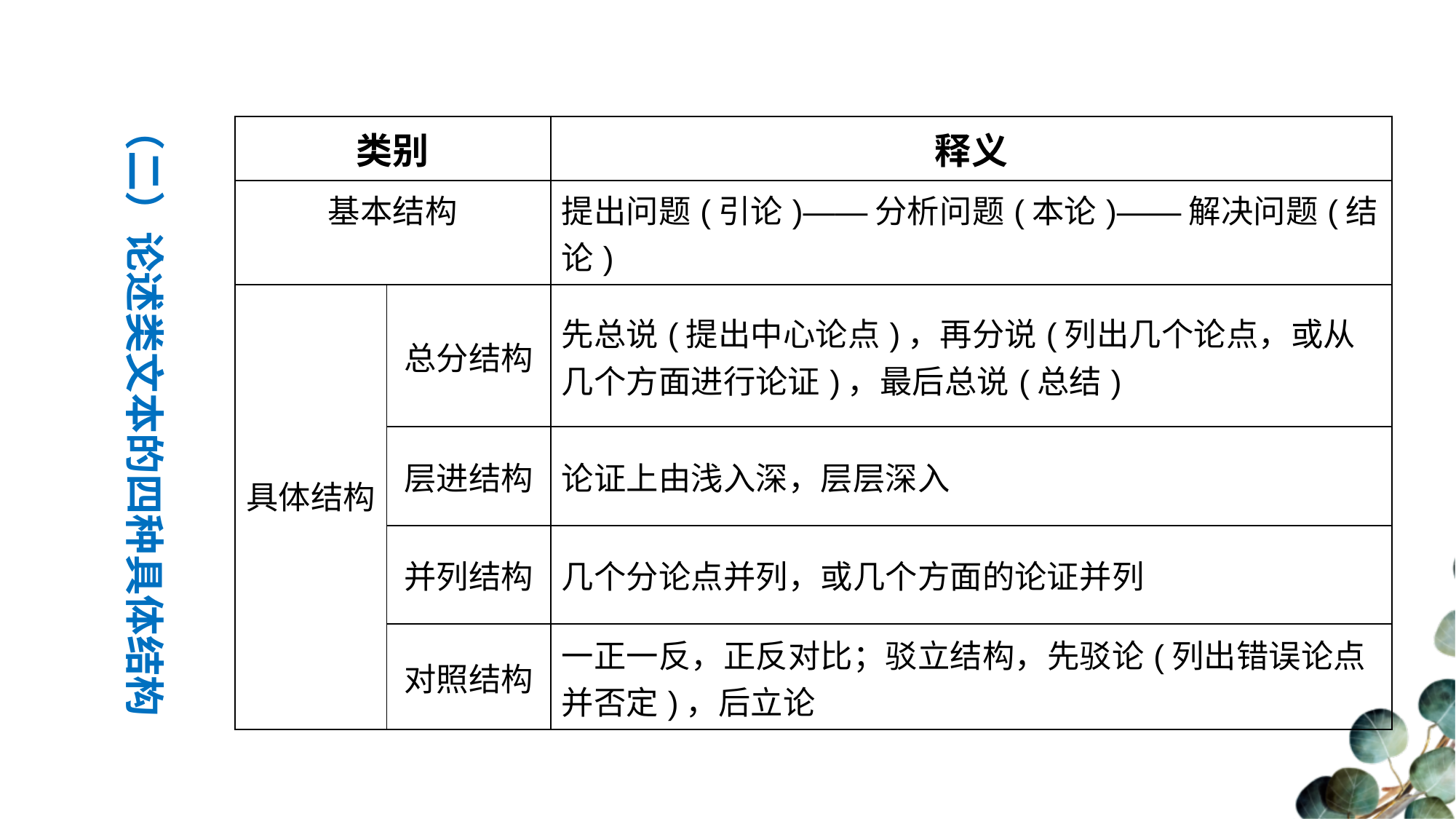

（二）论述类文本的四种具体结构
| 类别 |  | 释义 |
| --- | --- | --- |
| 基本结构 |  | 提出问题(引论)——分析问题(本论)——解决问题(结论) |
| 具体结构 | 总分结构 | 先总说(提出中心论点)，再分说(列出几个论点，或从几个方面进行论证)，最后总说(总结) |
|  | 层进结构 | 论证上由浅入深，层层深入 |
|  | 并列结构 | 几个分论点并列，或几个方面的论证并列 |
|  | 对照结构 | 一正一反，正反对比；驳立结构，先驳论(列出错误论点并否定)，后立论 |